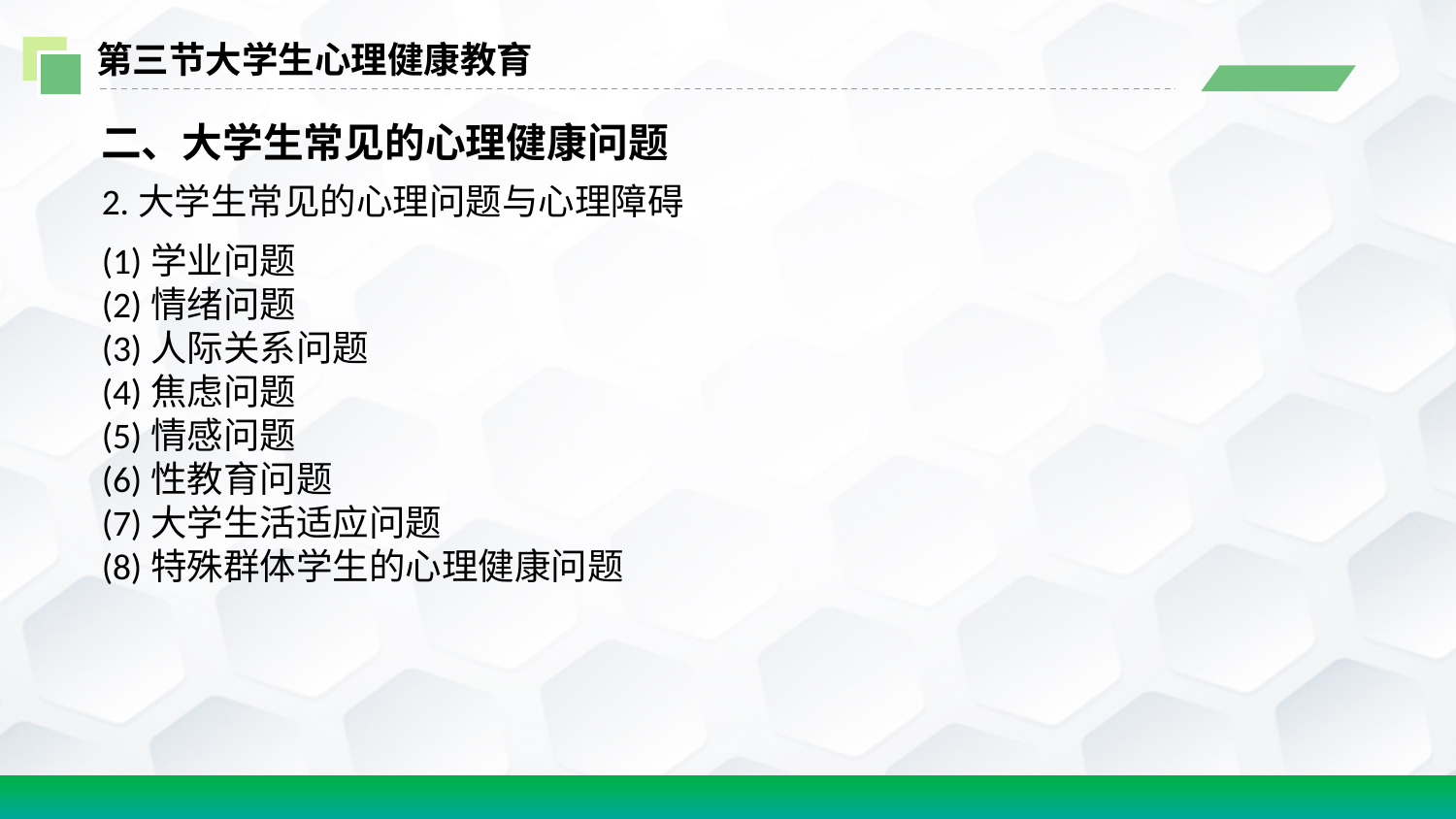

第三节大学生心理健康教育
二、大学生常见的心理健康问题
2.大学生常见的心理问题与心理障碍
(1)学业问题
(2)情绪问题
(3)人际关系问题
(4)焦虑问题
(5)情感问题
(6)性教育问题
(7)大学生活适应问题
(8)特殊群体学生的心理健康问题